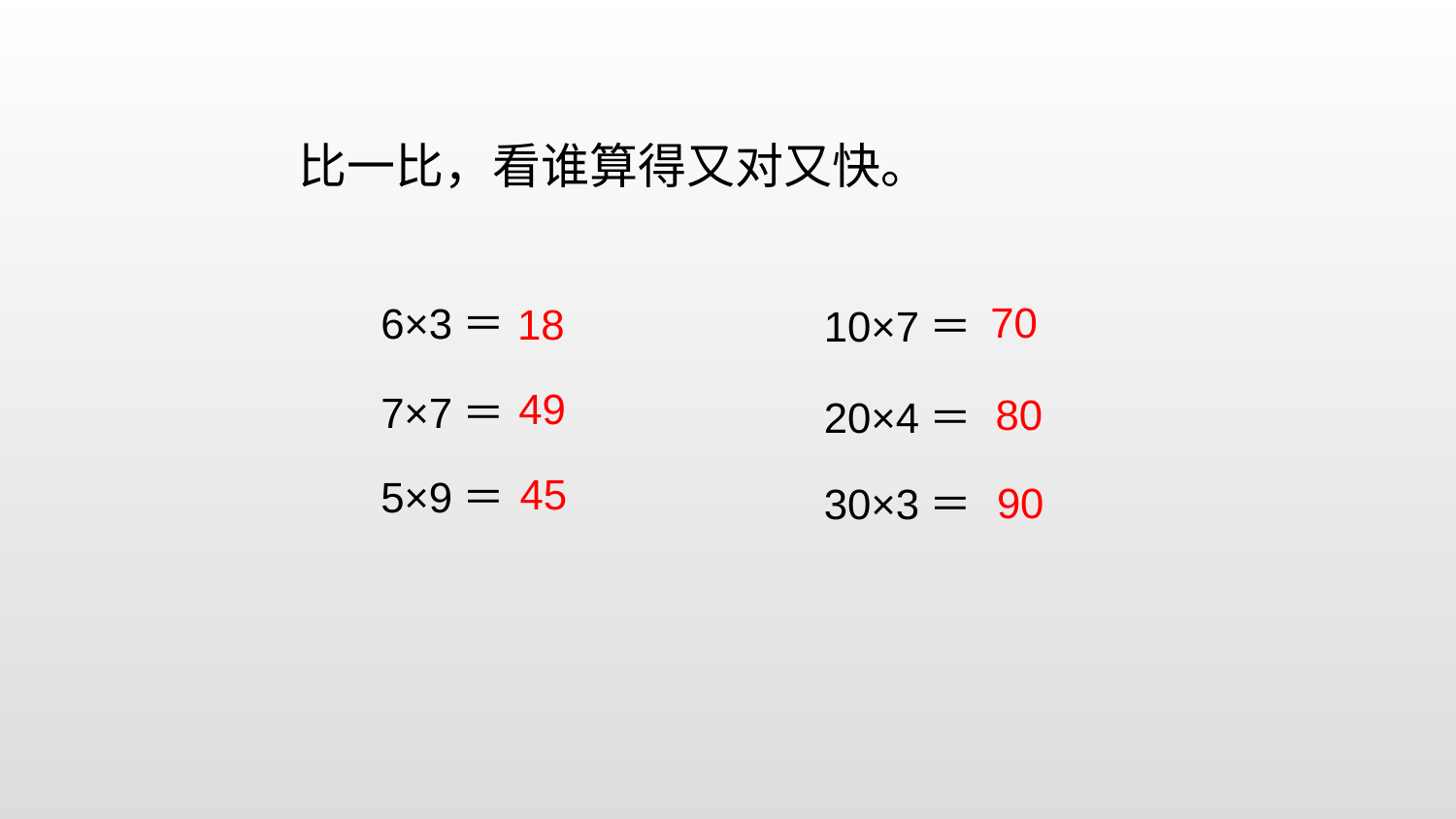

比一比，看谁算得又对又快。
6×3＝
7×7＝
5×9＝
70
18
10×7＝
20×4＝
30×3＝
49
80
45
90